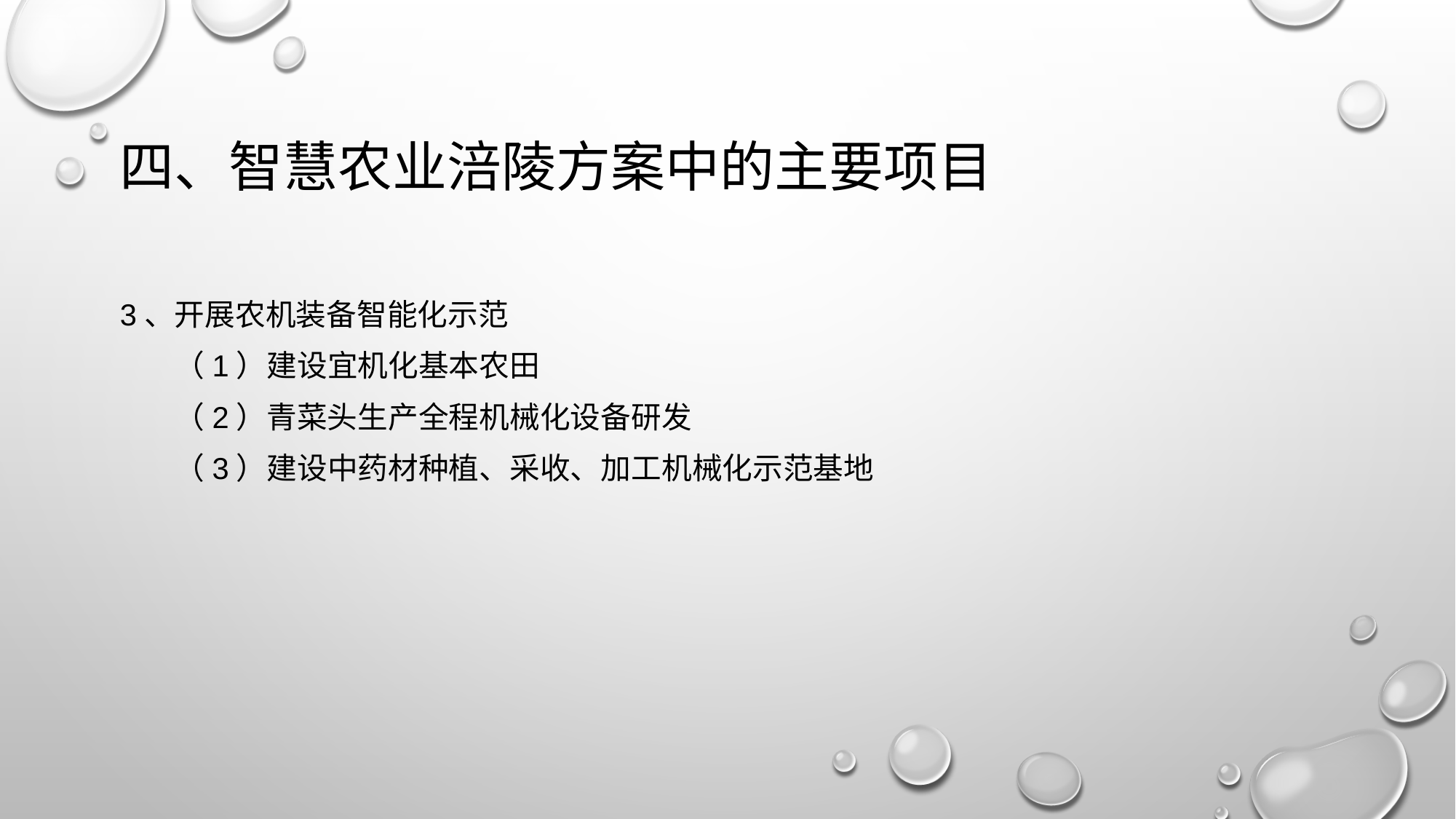

# 四、智慧农业涪陵方案中的主要项目
3、开展农机装备智能化示范
（1）建设宜机化基本农田
（2）青菜头生产全程机械化设备研发
（3）建设中药材种植、采收、加工机械化示范基地